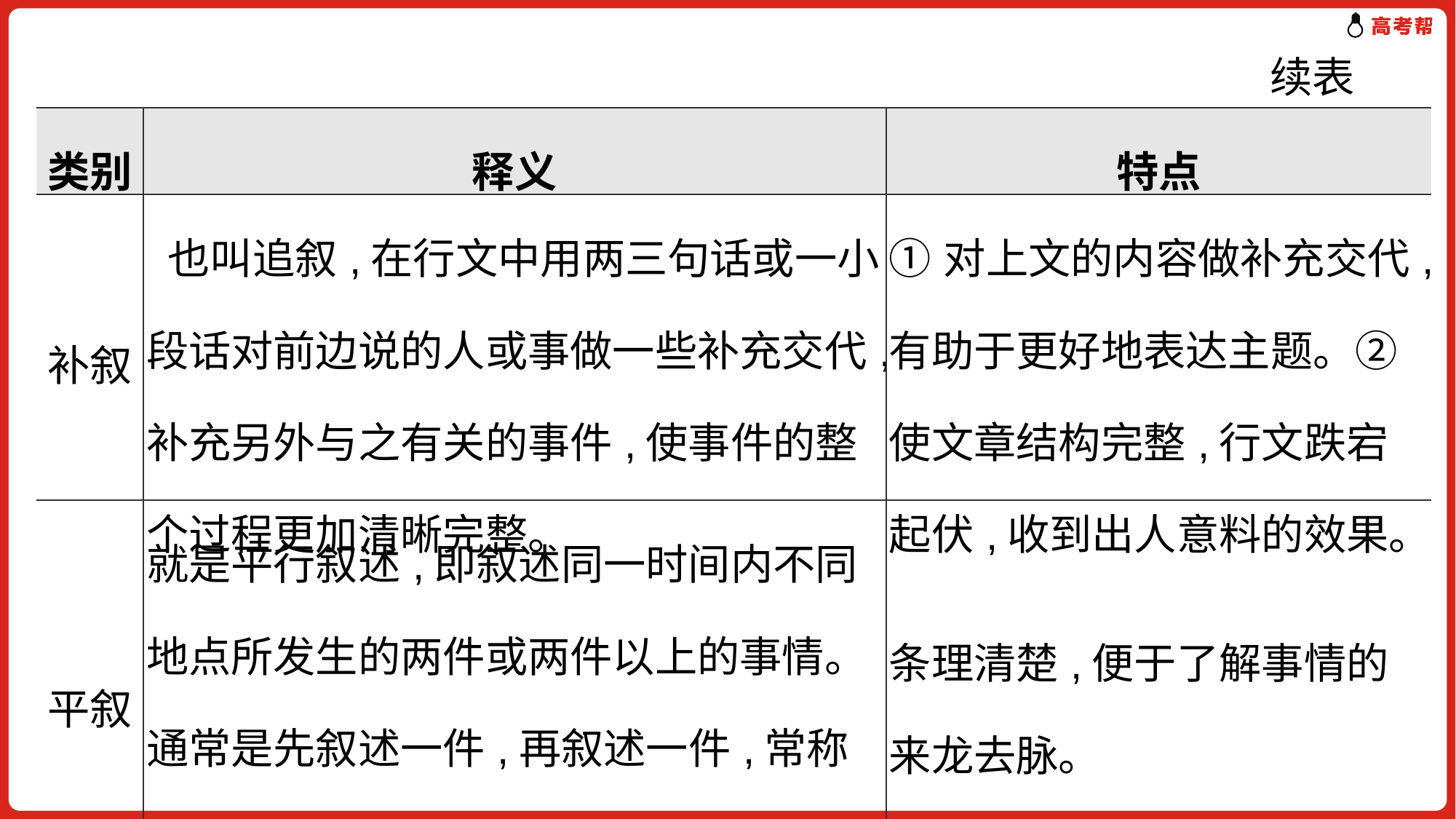

续表
| 类别 | 释义 | 特点 |
| --- | --- | --- |
| 补叙 | 也叫追叙,在行文中用两三句话或一小段话对前边说的人或事做一些补充交代,补充另外与之有关的事件,使事件的整个过程更加清晰完整。 | ①对上文的内容做补充交代,有助于更好地表达主题。②使文章结构完整,行文跌宕起伏,收到出人意料的效果。 |
| 平叙 | 就是平行叙述,即叙述同一时间内不同地点所发生的两件或两件以上的事情。通常是先叙述一件,再叙述一件,常称“花开两朵,各表一枝”,因此又叫作分叙。 | 条理清楚,便于了解事情的来龙去脉。 |